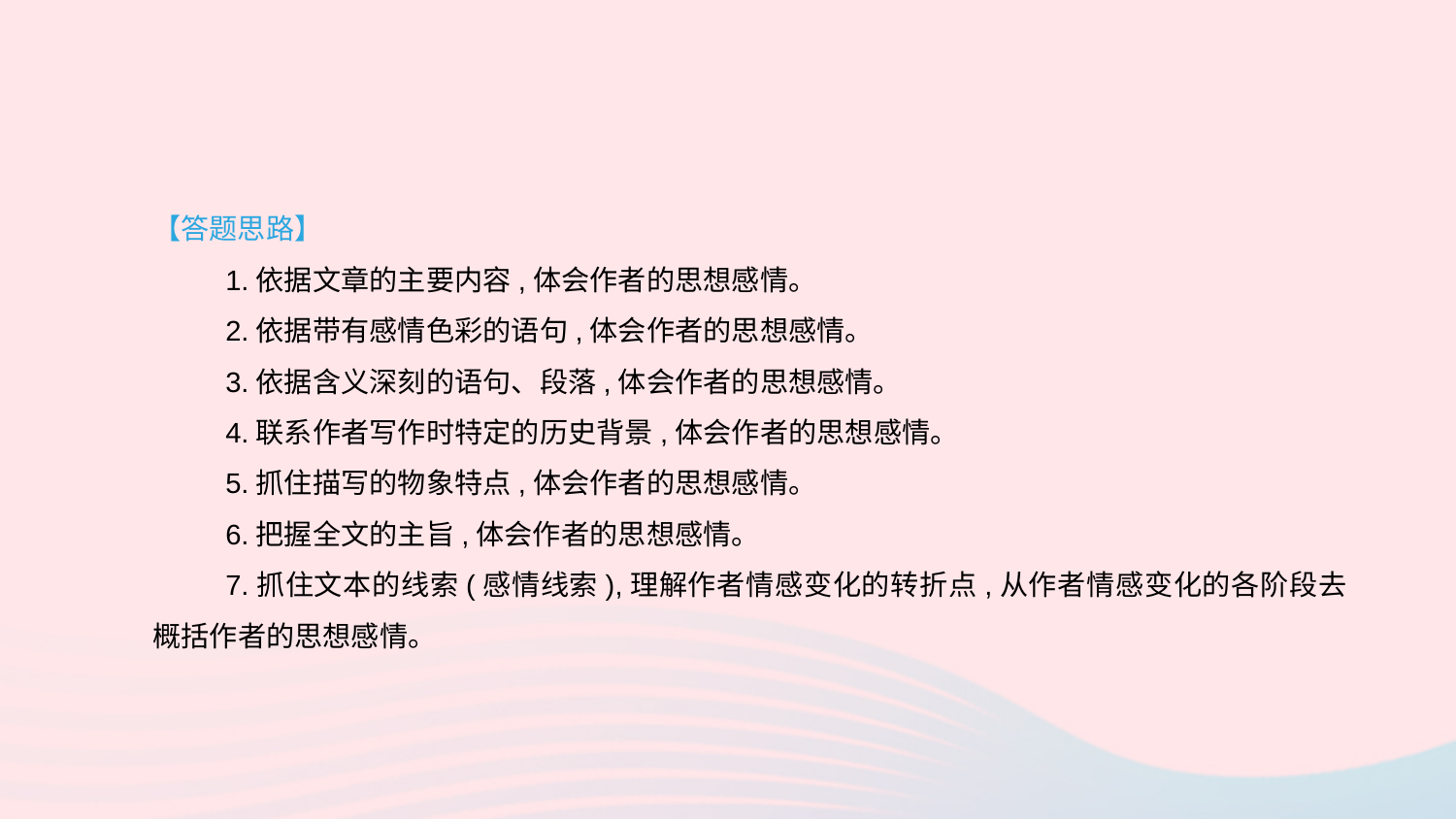

【答题思路】
1.依据文章的主要内容,体会作者的思想感情。
2.依据带有感情色彩的语句,体会作者的思想感情。
3.依据含义深刻的语句、段落,体会作者的思想感情。
4.联系作者写作时特定的历史背景,体会作者的思想感情。
5.抓住描写的物象特点,体会作者的思想感情。
6.把握全文的主旨,体会作者的思想感情。
7.抓住文本的线索(感情线索),理解作者情感变化的转折点,从作者情感变化的各阶段去概括作者的思想感情。